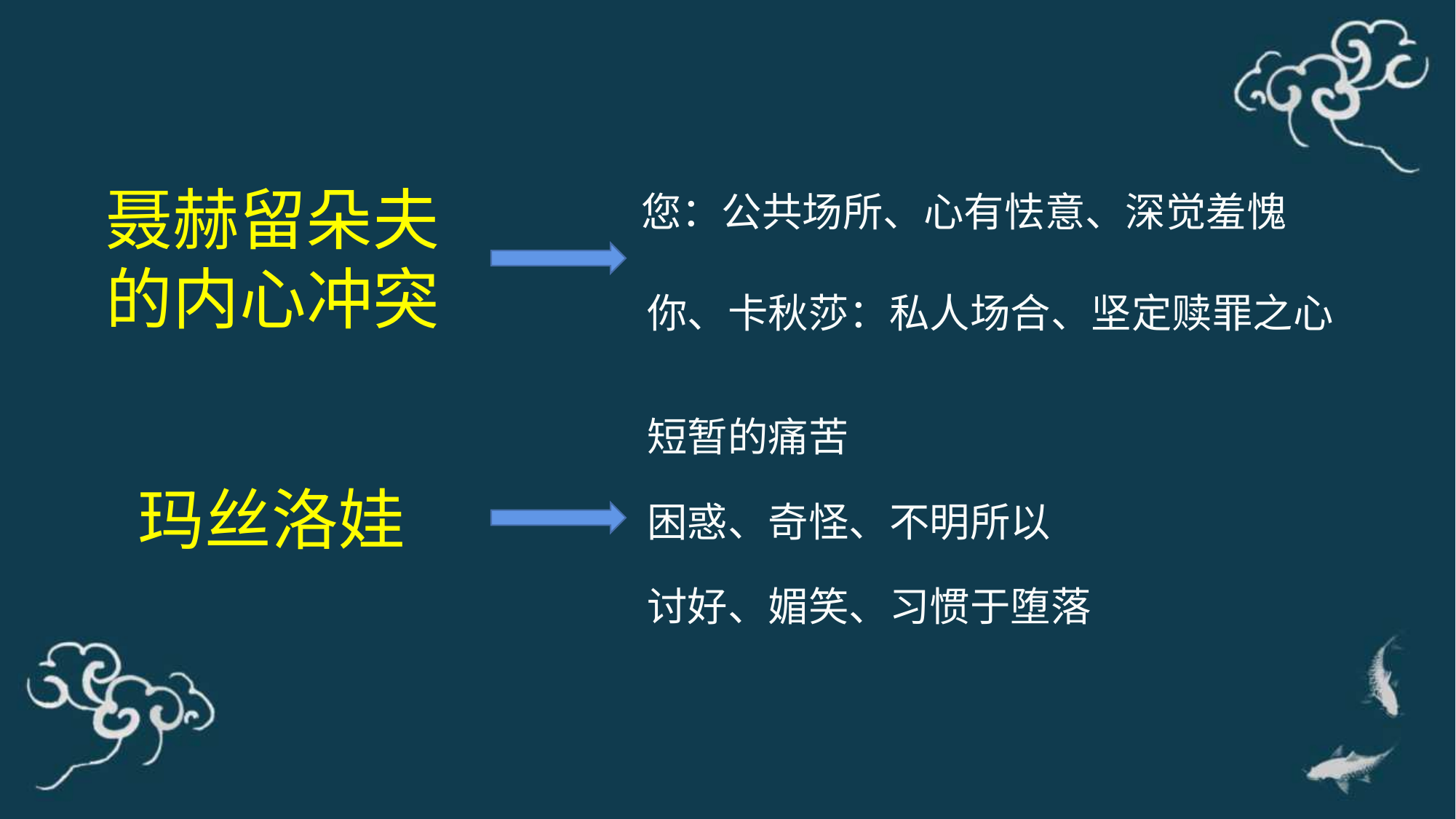

您：公共场所、心有怯意、深觉羞愧
聂赫留朵夫
的内心冲突

     你、卡秋莎：私人场合、坚定赎罪之心
     短暂的痛苦
     困惑、奇怪、不明所以
玛丝洛娃

     讨好、媚笑、习惯于堕落